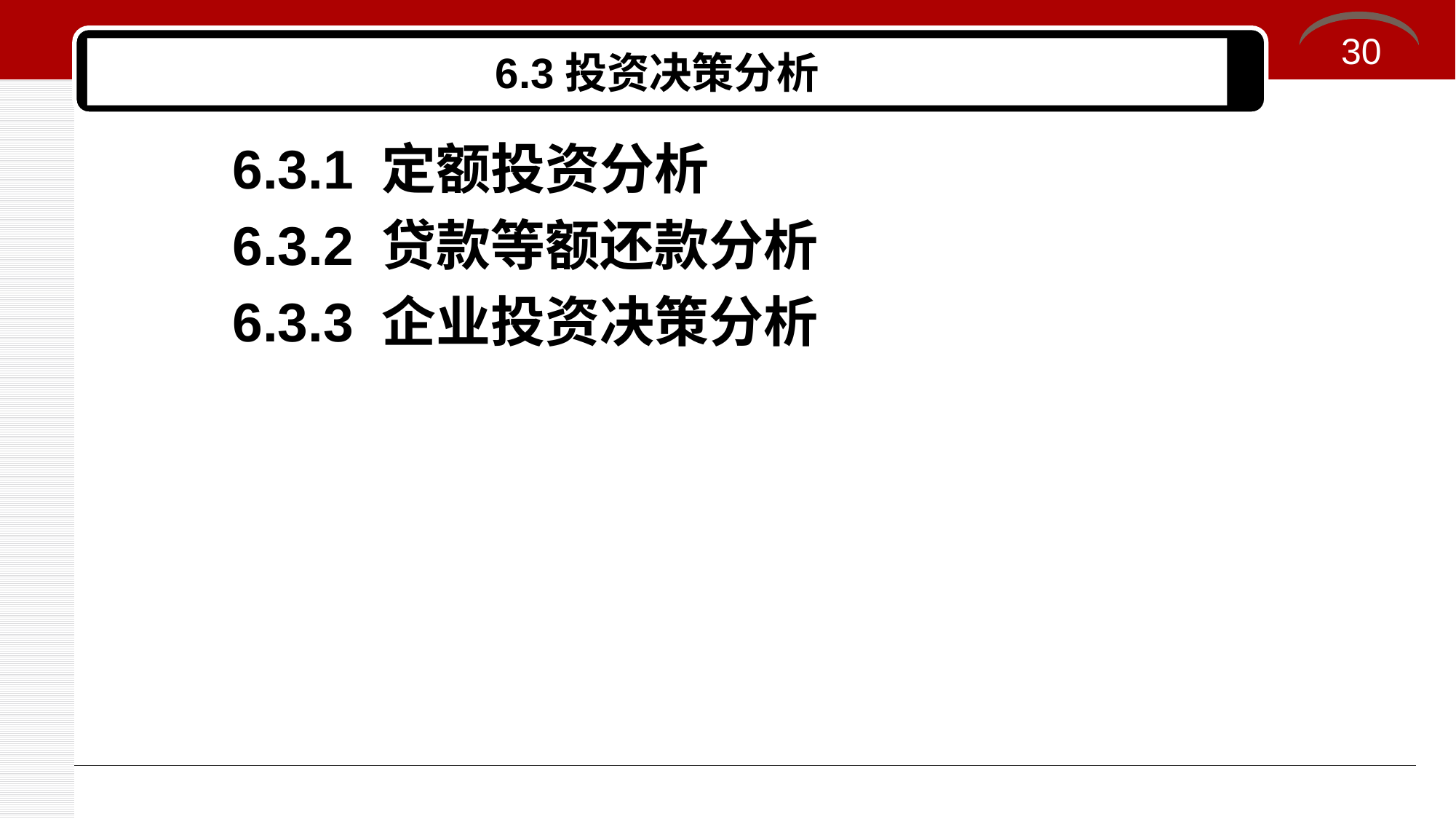

30
# 6.3投资决策分析
6.3.1 定额投资分析
6.3.2 贷款等额还款分析
6.3.3 企业投资决策分析